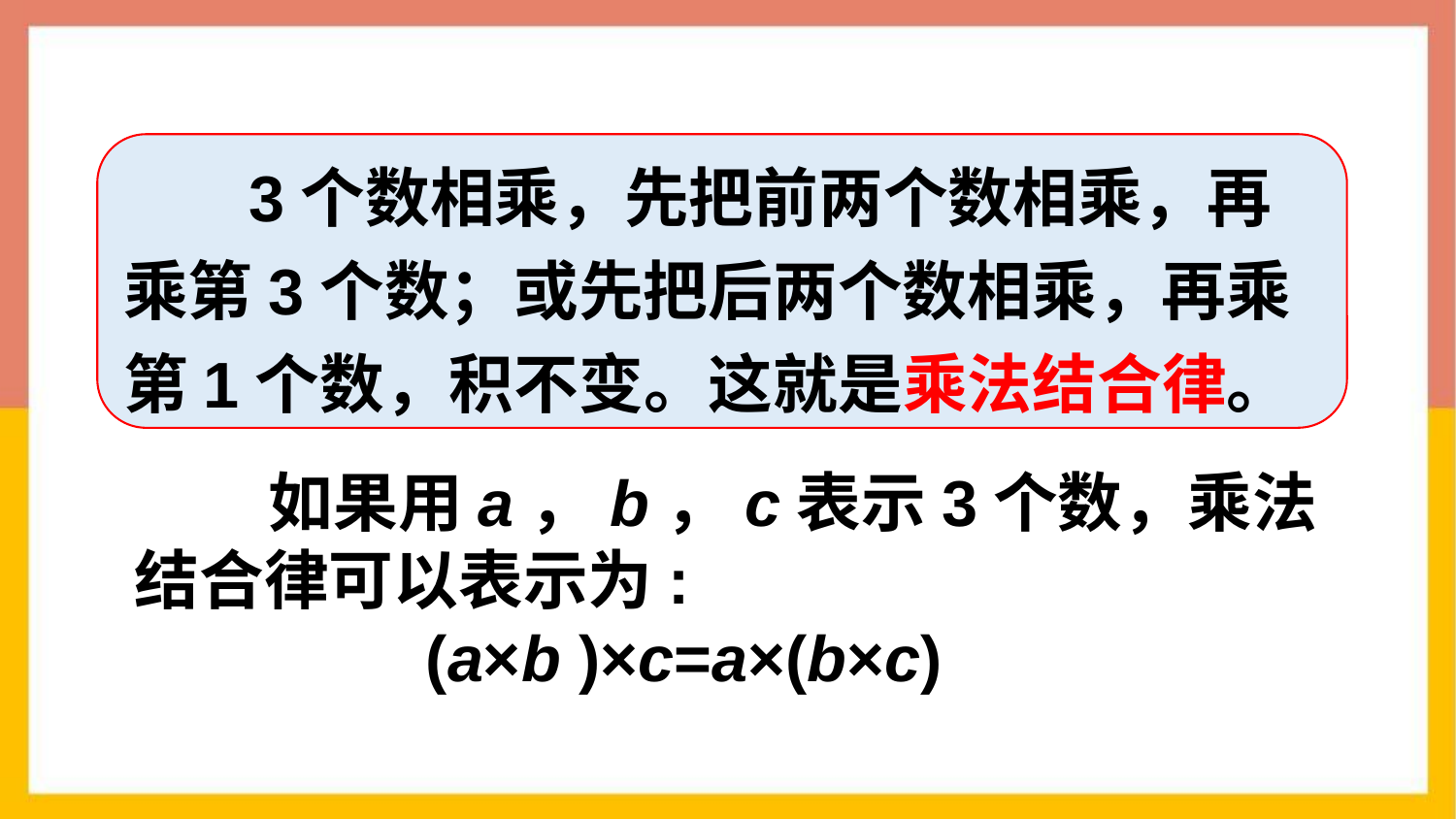

3个数相乘，先把前两个数相乘，再乘第3个数；或先把后两个数相乘，再乘第1个数，积不变。这就是乘法结合律。
        如果用a，b，c表示3个数，乘法结合律可以表示为:
		(a×b )×c=a×(b×c)